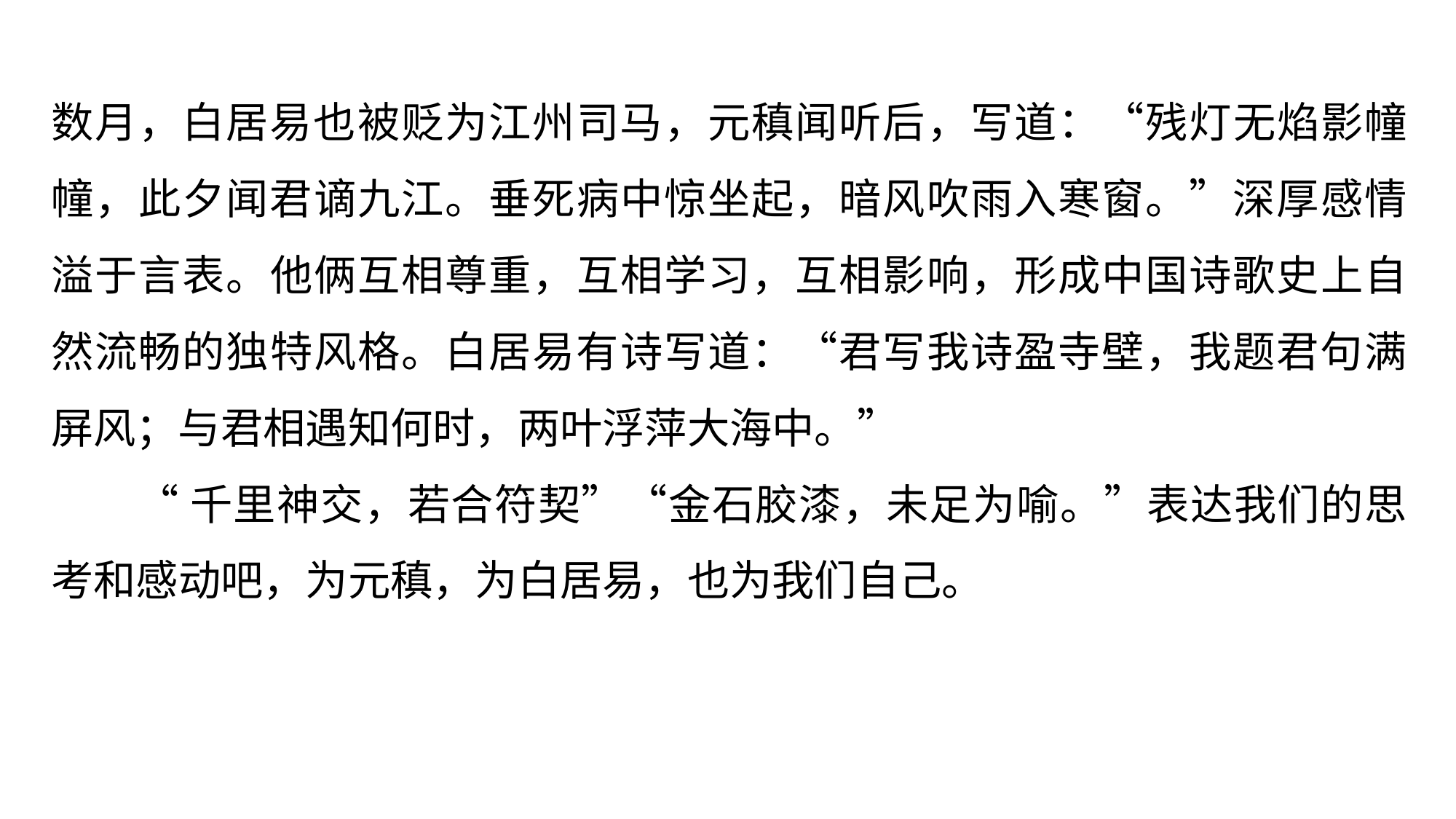

数月，白居易也被贬为江州司马，元稹闻听后，写道：“残灯无焰影幢幢，此夕闻君谪九江。垂死病中惊坐起，暗风吹雨入寒窗。”深厚感情溢于言表。他俩互相尊重，互相学习，互相影响，形成中国诗歌史上自然流畅的独特风格。白居易有诗写道：“君写我诗盈寺壁，我题君句满屏风；与君相遇知何时，两叶浮萍大海中。”
“千里神交，若合符契”“金石胶漆，未足为喻。”表达我们的思考和感动吧，为元稹，为白居易，也为我们自己。